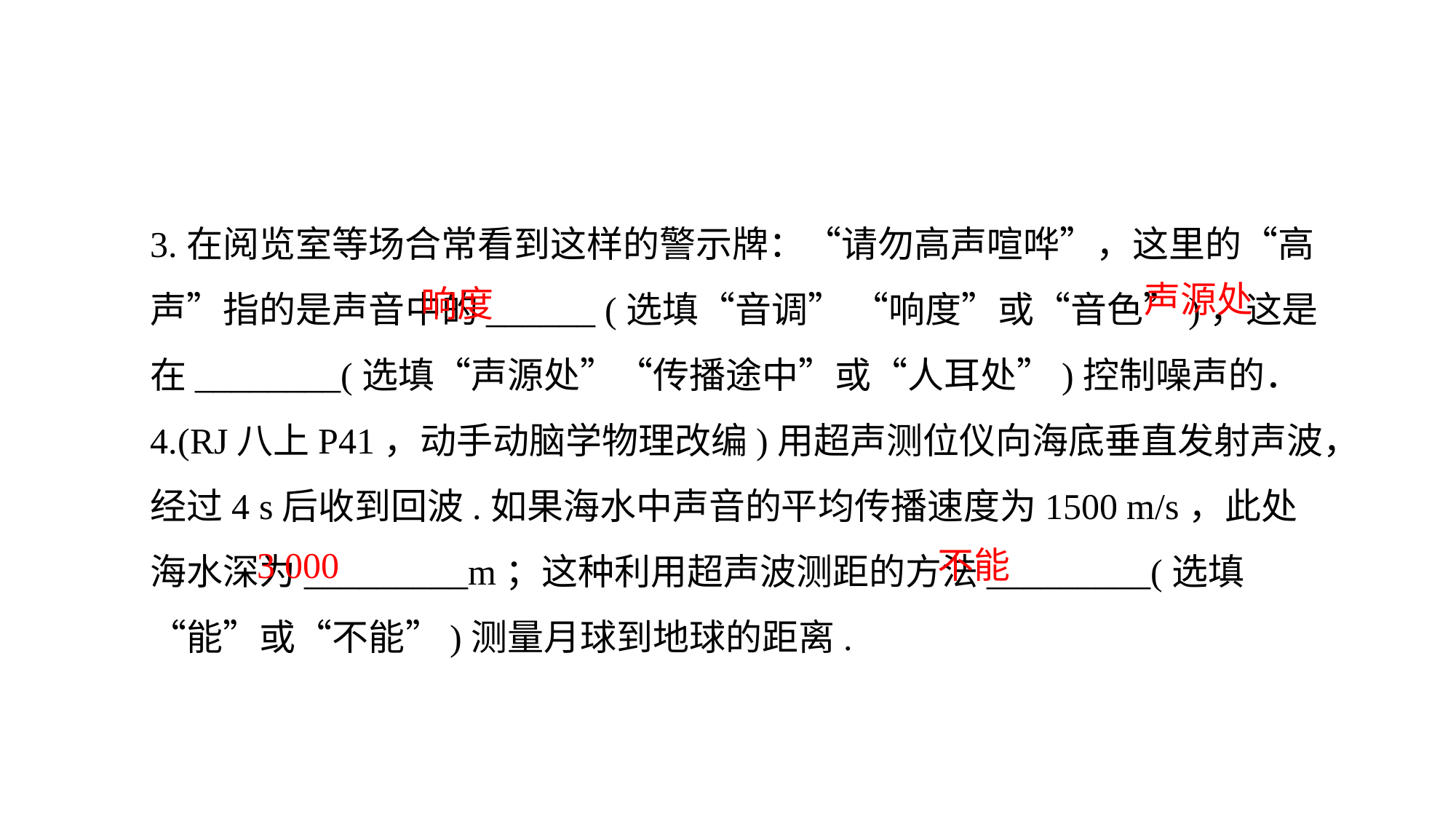

3.在阅览室等场合常看到这样的警示牌：“请勿高声喧哗”，这里的“高声”指的是声音中的______ (选填“音调” “响度”或“音色”)，这是在________(选填“声源处”“传播途中”或“人耳处”)控制噪声的．
4.(RJ八上P41，动手动脑学物理改编)用超声测位仪向海底垂直发射声波，经过4 s后收到回波.如果海水中声音的平均传播速度为1500 m/s，此处海水深为_________m；这种利用超声波测距的方法_________(选填“能”或“不能”)测量月球到地球的距离.
声源处
响度
3 000
不能